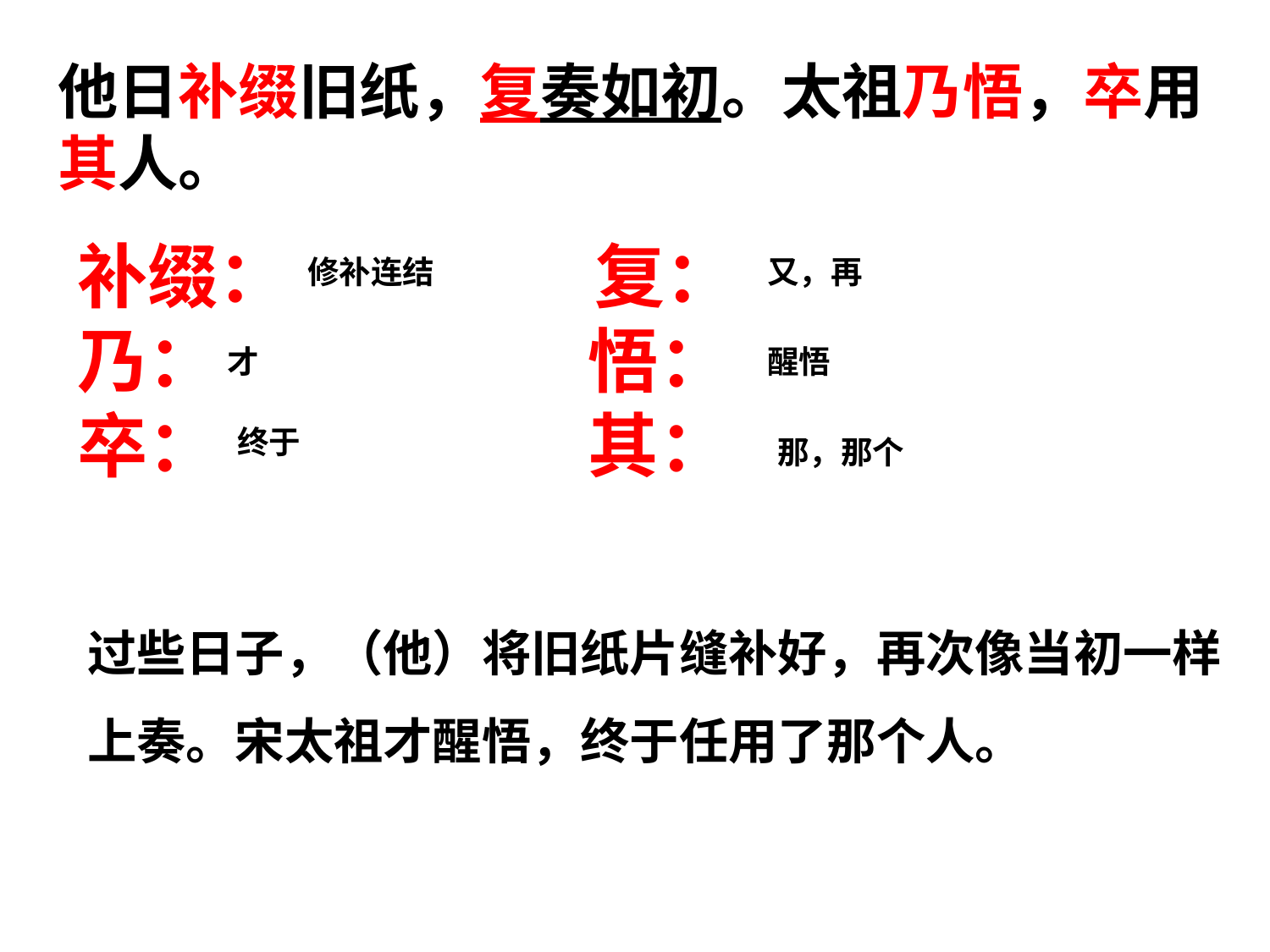

# 他日补缀旧纸，复奏如初。太祖乃悟，卒用其人。
补缀：                   复：
乃：                       悟：
卒：                       其：

修补连结
又，再
才
醒悟
终于
那，那个
过些日子，（他）将旧纸片缝补好，再次像当初一样上奏。宋太祖才醒悟，终于任用了那个人。